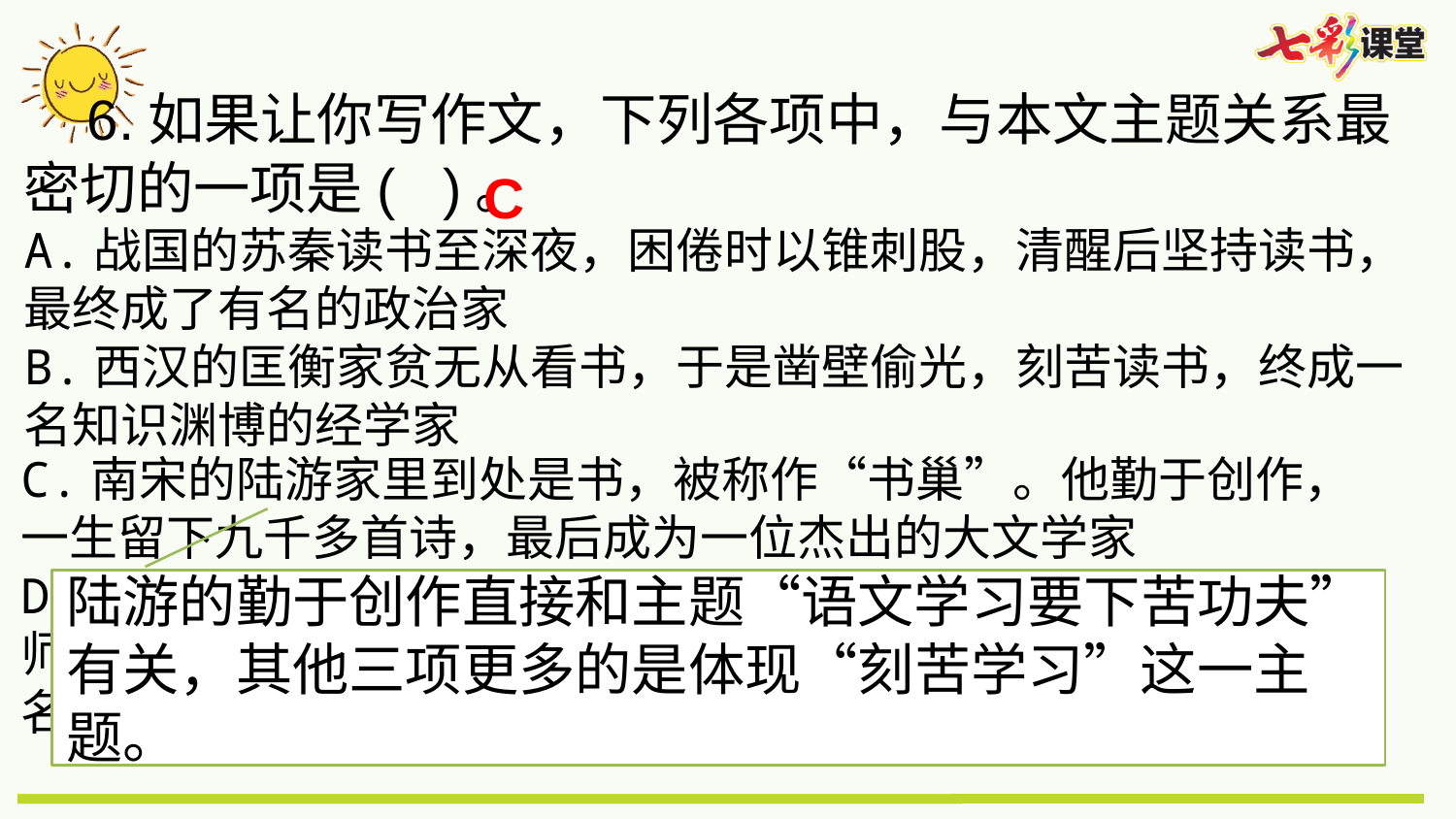

6.如果让你写作文，下列各项中，与本文主题关系最密切的一项是(   )。
A.战国的苏秦读书至深夜，困倦时以锥刺股，清醒后坚持读书，最终成了有名的政治家
B.西汉的匡衡家贫无从看书，于是凿壁偷光，刻苦读书，终成一名知识渊博的经学家
C
C.南宋的陆游家里到处是书，被称作“书巢”。他勤于创作，一生留下九千多首诗，最后成为一位杰出的大文学家
D.明朝宋濂自幼好学，曾经徒步数十里，冒着寒雪三度访问老师，几乎丢了性命。后来更是不畏艰辛，遍访名师，最终成为闻名遐迩的散文家。
陆游的勤于创作直接和主题“语文学习要下苦功夫”有关，其他三项更多的是体现“刻苦学习”这一主题。